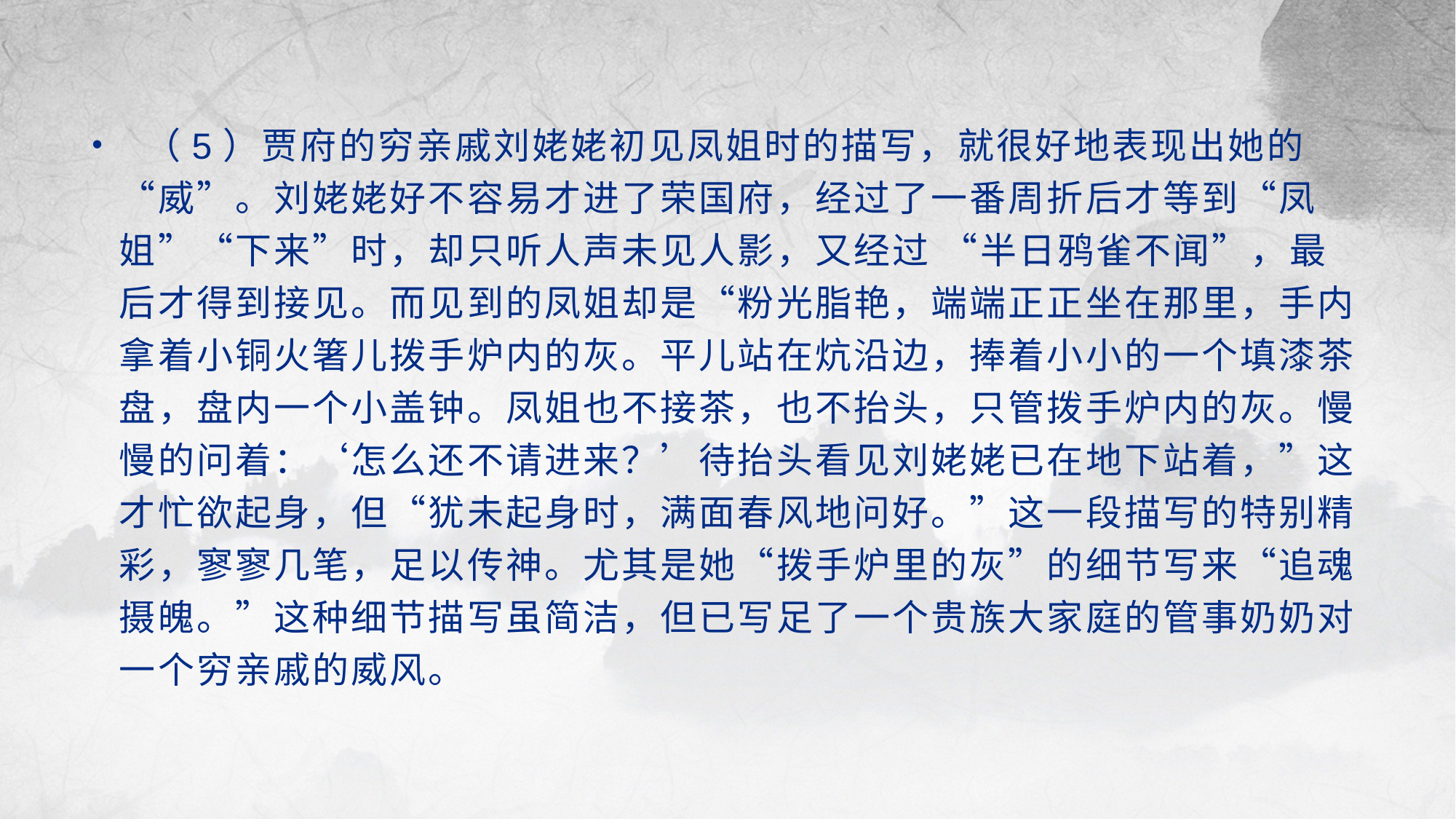

（5）贾府的穷亲戚刘姥姥初见凤姐时的描写，就很好地表现出她的“威”。刘姥姥好不容易才进了荣国府，经过了一番周折后才等到“凤姐”“下来”时，却只听人声未见人影，又经过 “半日鸦雀不闻”，最后才得到接见。而见到的凤姐却是“粉光脂艳，端端正正坐在那里，手内拿着小铜火箸儿拨手炉内的灰。平儿站在炕沿边，捧着小小的一个填漆茶盘，盘内一个小盖钟。凤姐也不接茶，也不抬头，只管拨手炉内的灰。慢慢的问着：‘怎么还不请进来？’待抬头看见刘姥姥已在地下站着，”这才忙欲起身，但“犹未起身时，满面春风地问好。”这一段描写的特别精彩，寥寥几笔，足以传神。尤其是她“拨手炉里的灰”的细节写来“追魂摄魄。”这种细节描写虽简洁，但已写足了一个贵族大家庭的管事奶奶对一个穷亲戚的威风。